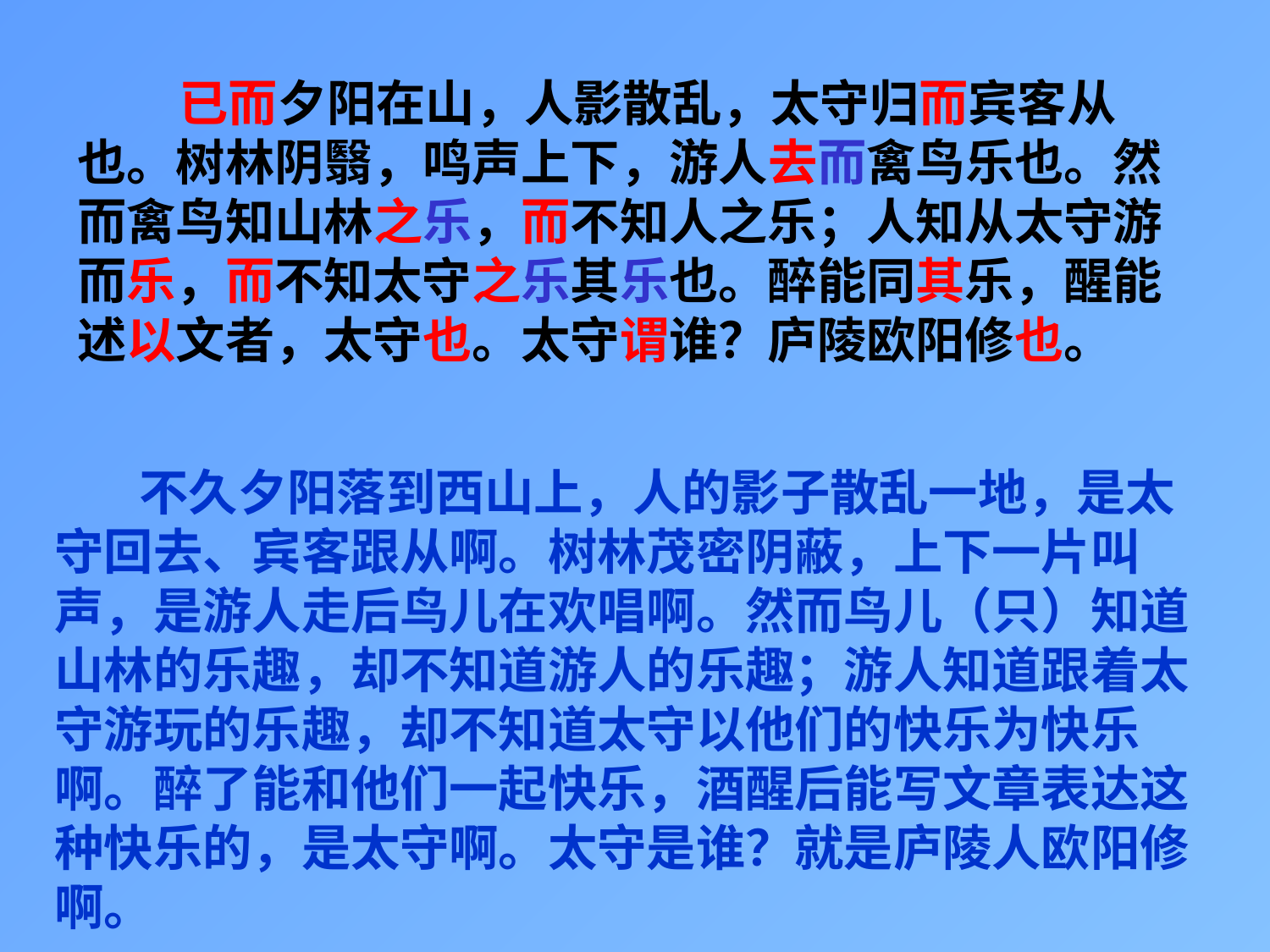

已而夕阳在山，人影散乱，太守归而宾客从也。树林阴翳，鸣声上下，游人去而禽鸟乐也。然而禽鸟知山林之乐，而不知人之乐；人知从太守游而乐，而不知太守之乐其乐也。醉能同其乐，醒能述以文者，太守也。太守谓谁？庐陵欧阳修也。
　　不久夕阳落到西山上，人的影子散乱一地，是太守回去、宾客跟从啊。树林茂密阴蔽，上下一片叫声，是游人走后鸟儿在欢唱啊。然而鸟儿（只）知道山林的乐趣，却不知道游人的乐趣；游人知道跟着太守游玩的乐趣，却不知道太守以他们的快乐为快乐啊。醉了能和他们一起快乐，酒醒后能写文章表达这种快乐的，是太守啊。太守是谁？就是庐陵人欧阳修啊。